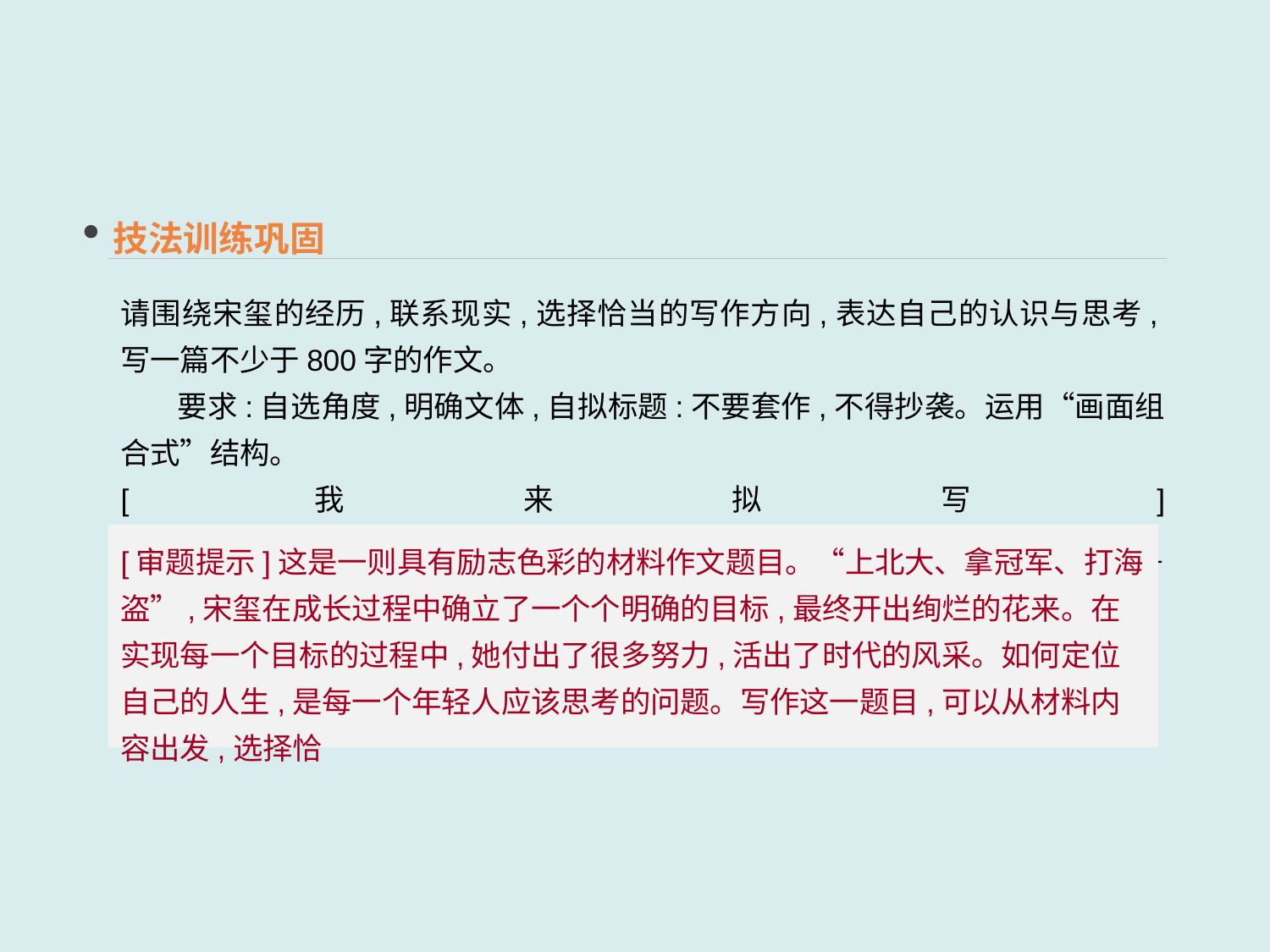

技法训练巩固

请围绕宋玺的经历,联系现实,选择恰当的写作方向,表达自己的认识与思考,写一篇不少于800字的作文。
       要求:自选角度,明确文体,自拟标题:不要套作,不得抄袭。运用“画面组合式”结构。
[我来拟写] ___________________________________________________________________

[审题提示]这是一则具有励志色彩的材料作文题目。“上北大、拿冠军、打海盗”,宋玺在成长过程中确立了一个个明确的目标,最终开出绚烂的花来。在实现每一个目标的过程中,她付出了很多努力,活出了时代的风采。如何定位自己的人生,是每一个年轻人应该思考的问题。写作这一题目,可以从材料内容出发,选择恰